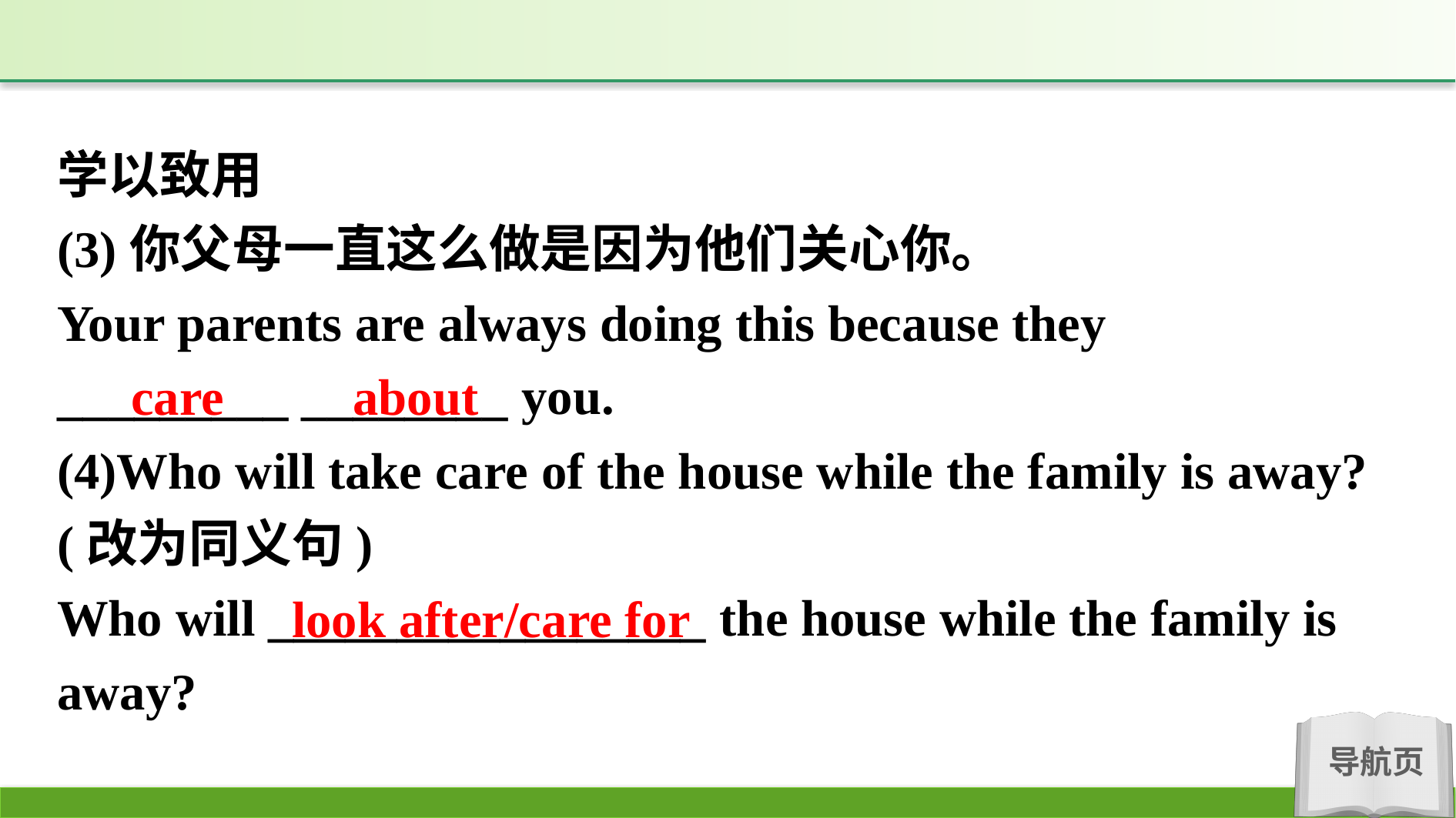

学以致用
(3)你父母一直这么做是因为他们关心你。
Your parents are always doing this because they
_________ ________ you.
(4)Who will take care of the house while the family is away?(改为同义句)
Who will _________________ the house while the family is away?
care          about
look after/care for